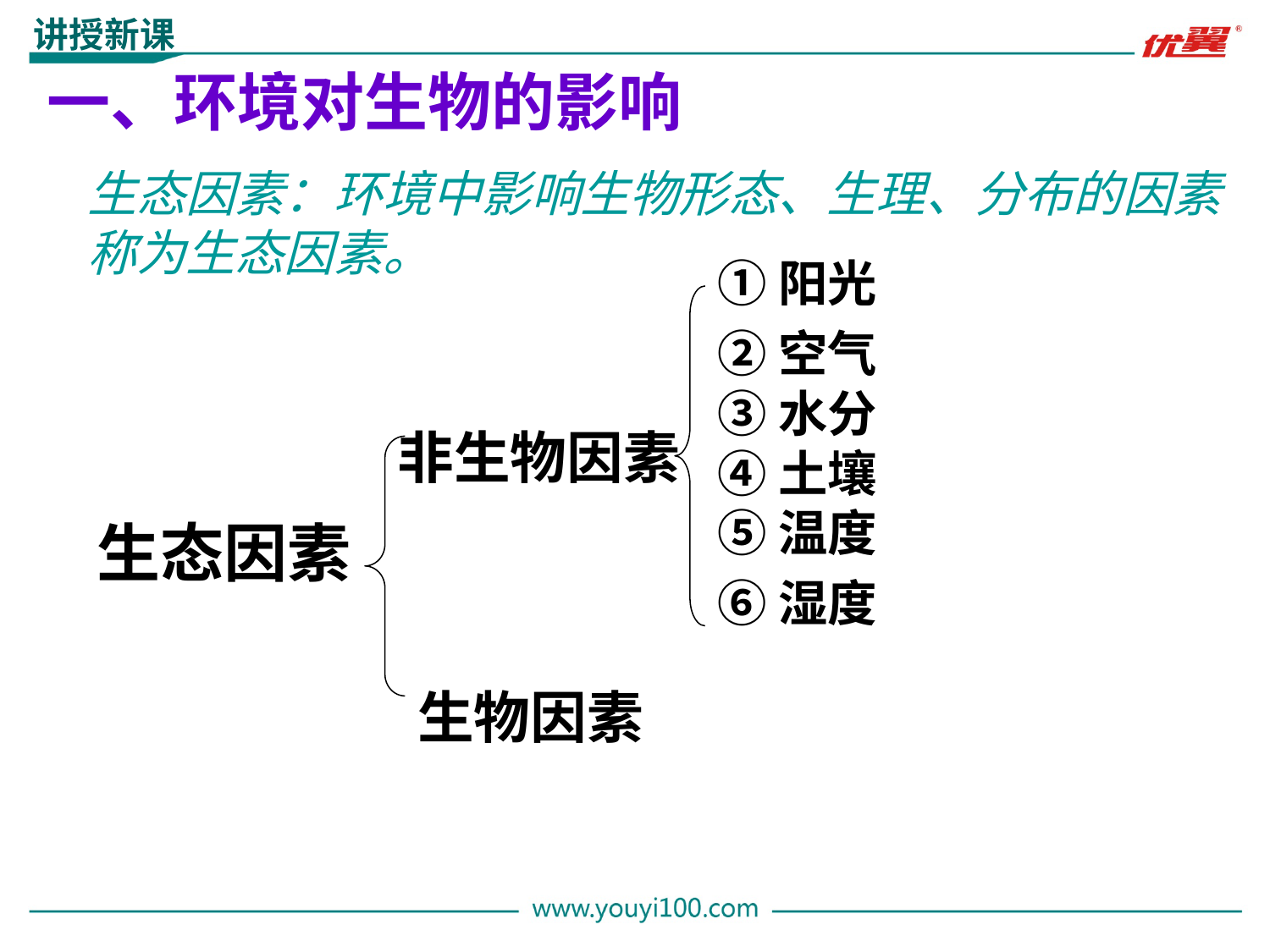

讲授新课
一、环境对生物的影响
生态因素：环境中影响生物形态、生理、分布的因素称为生态因素。
①阳光

②空气
③水分
非生物因素

④土壤
⑤温度
生态因素
⑥湿度
生物因素